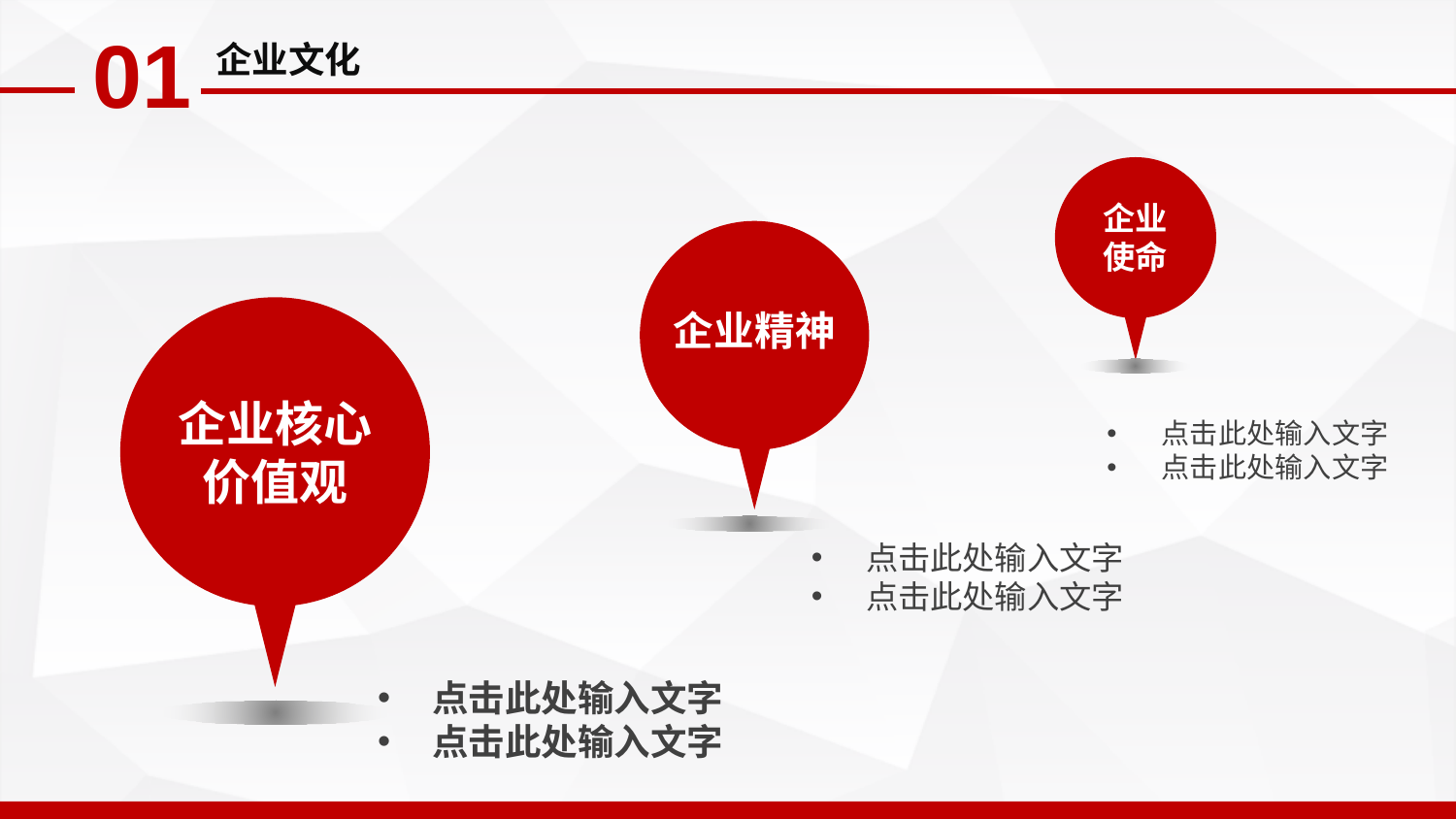

01
企业文化

企业
使命

企业精神

企业核心
价值观

点击此处输入文字
点击此处输入文字
点击此处输入文字
点击此处输入文字
点击此处输入文字
点击此处输入文字